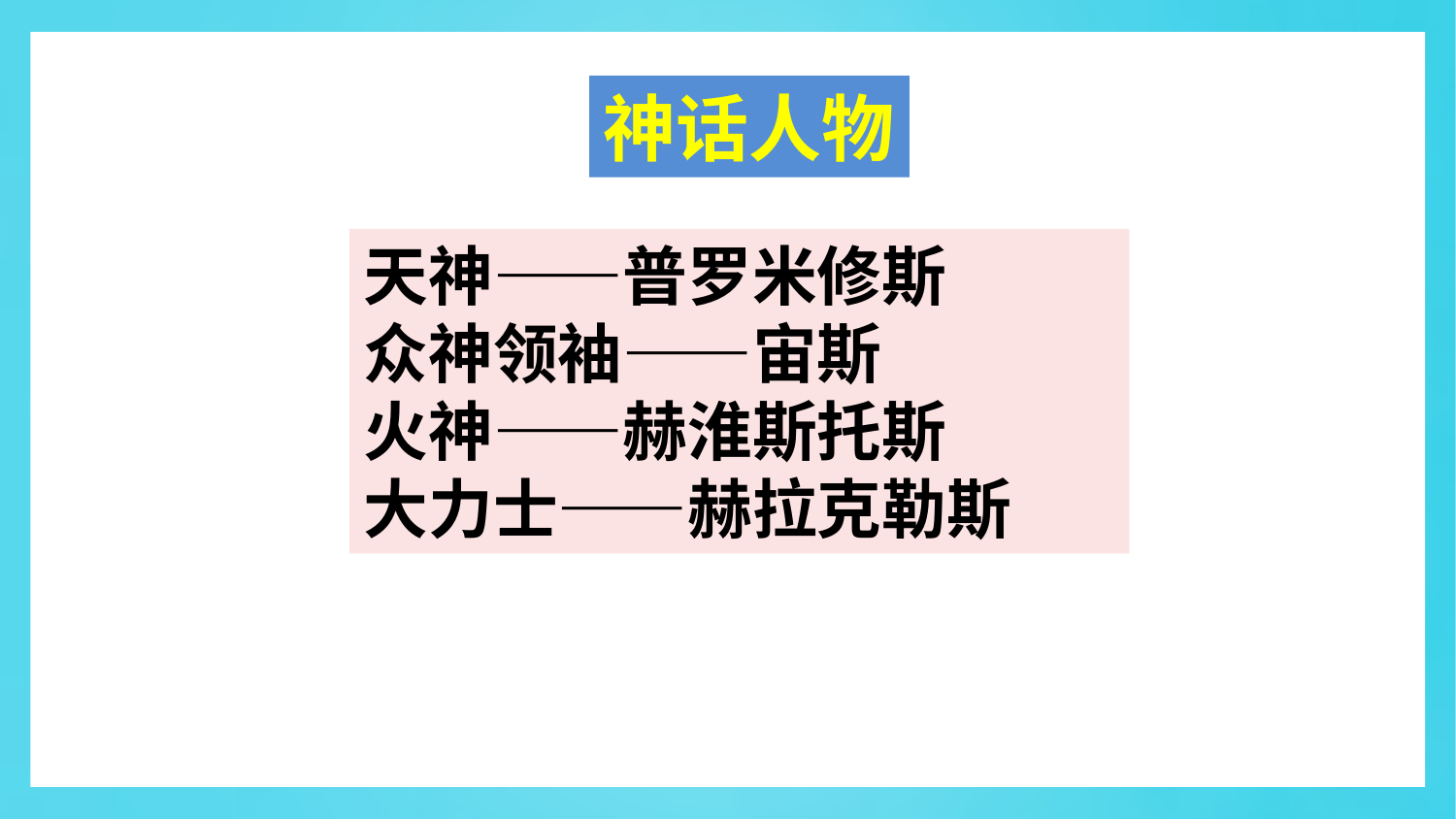

神话人物
天神——普罗米修斯
众神领袖——宙斯
火神——赫淮斯托斯
大力士——赫拉克勒斯